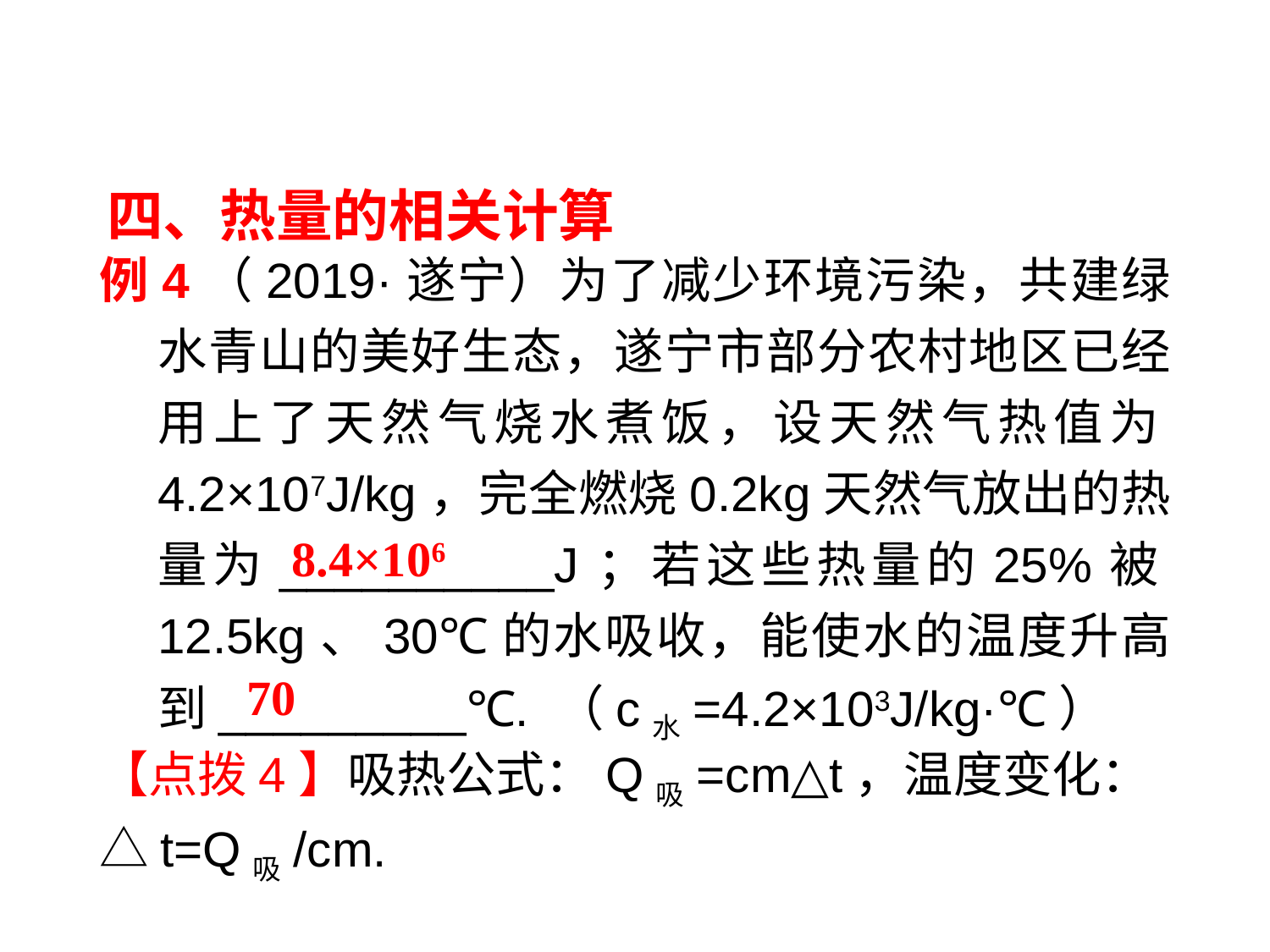

四、热量的相关计算
例4（2019·遂宁）为了减少环境污染，共建绿水青山的美好生态，遂宁市部分农村地区已经用上了天然气烧水煮饭，设天然气热值为4.2×107J/kg，完全燃烧0.2kg天然气放出的热量为__________J；若这些热量的25%被12.5kg、30℃的水吸收，能使水的温度升高到_________℃. （c水=4.2×103J/kg·℃）
8.4×106
70
【点拨4】吸热公式：Q吸=cm△t，温度变化：△t=Q吸/cm.